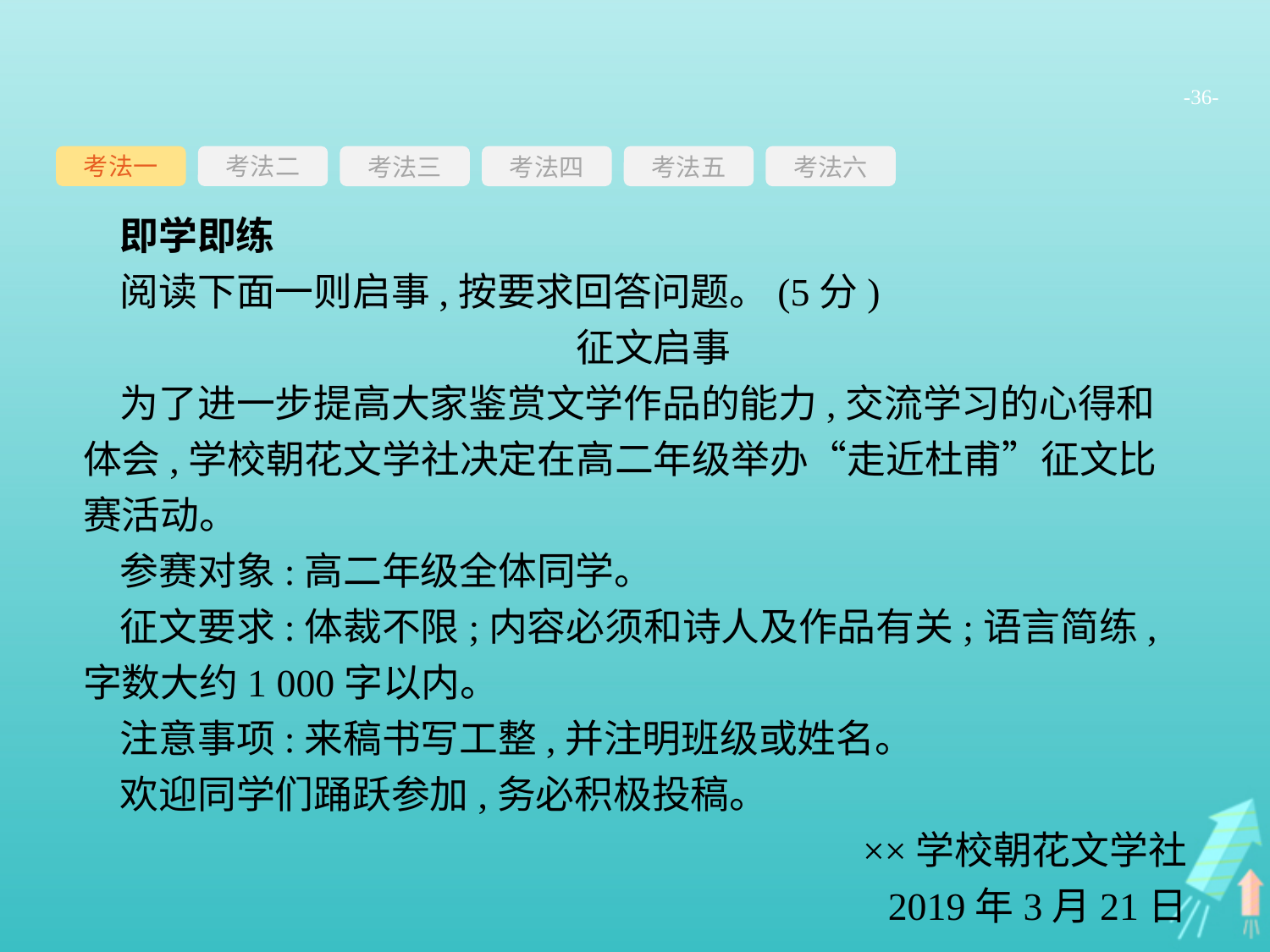

-36-
考法一
考法三
考法四
考法五
考法六
考法二
即学即练
阅读下面一则启事,按要求回答问题。(5分)
征文启事
为了进一步提高大家鉴赏文学作品的能力,交流学习的心得和体会,学校朝花文学社决定在高二年级举办“走近杜甫”征文比赛活动。
参赛对象:高二年级全体同学。
征文要求:体裁不限;内容必须和诗人及作品有关;语言简练,字数大约1 000字以内。
注意事项:来稿书写工整,并注明班级或姓名。
欢迎同学们踊跃参加,务必积极投稿。
××学校朝花文学社
2019年3月21日